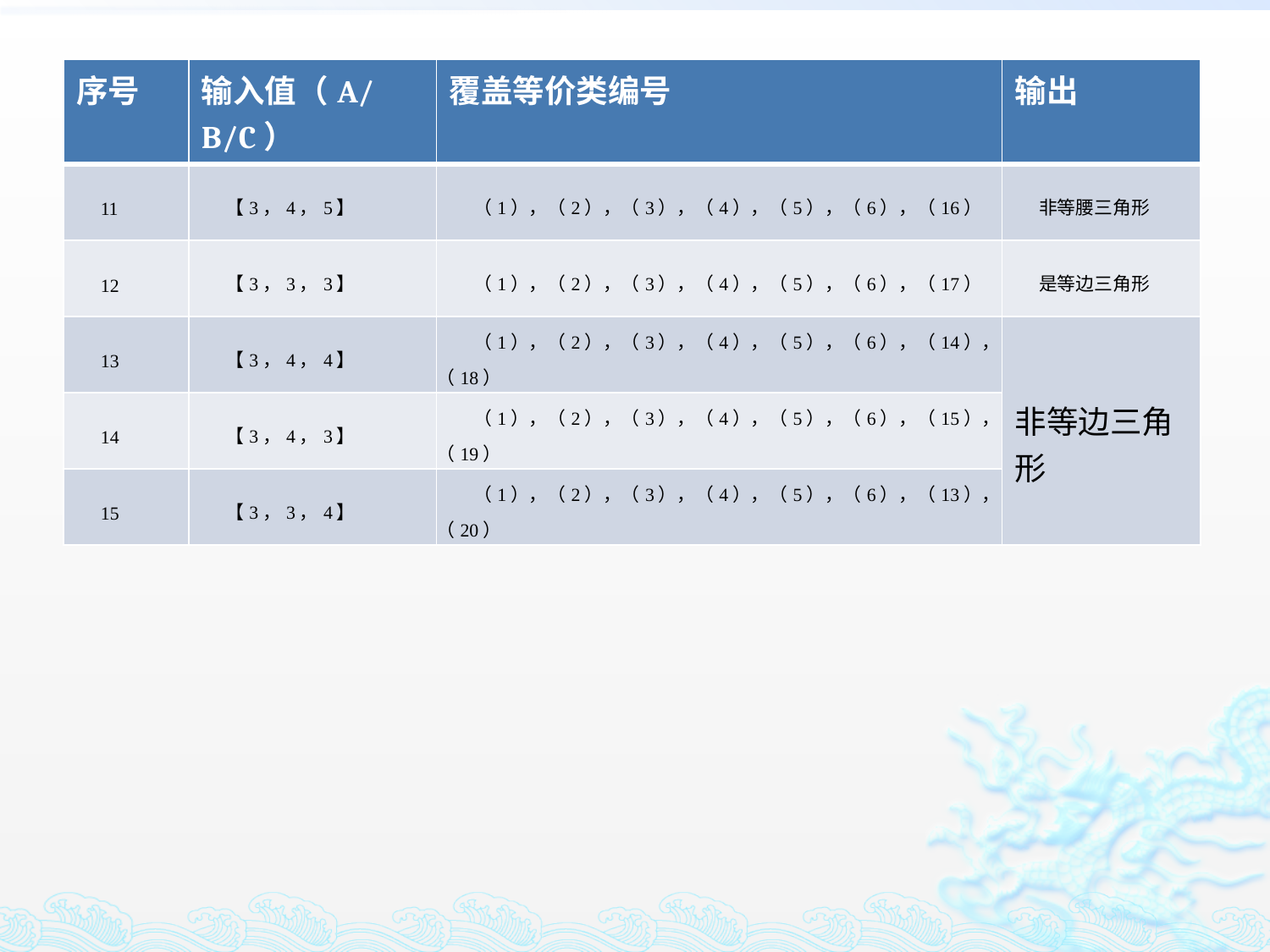

| 序号 | 输入值（A/B/C） | 覆盖等价类编号 | 输出 |
| --- | --- | --- | --- |
| 11 | 【3，4，5】 | （1），（2），（3），（4），（5），（6），（16） | 非等腰三角形 |
| 12 | 【3，3，3】 | （1），（2），（3），（4），（5），（6），（17） | 是等边三角形 |
| 13 | 【3，4，4】 | （1），（2），（3），（4），（5），（6），（14），（18） | 非等边三角形 |
| 14 | 【3，4，3】 | （1），（2），（3），（4），（5），（6），（15），（19） |  |
| 15 | 【3，3，4】 | （1），（2），（3），（4），（5），（6），（13），（20） |  |